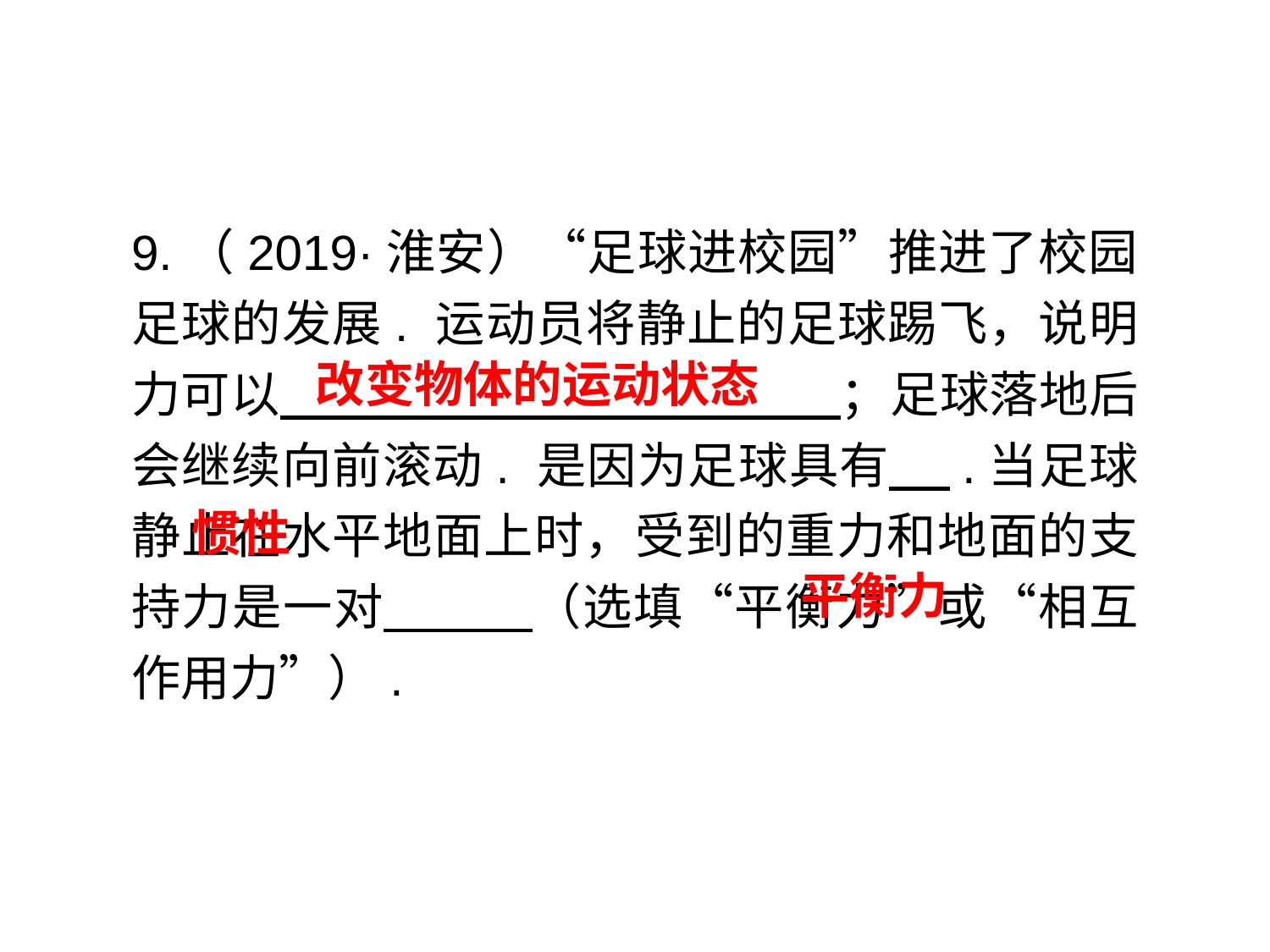

9.（2019·淮安）“足球进校园”推进了校园足球的发展. 运动员将静止的足球踢飞，说明力可以        　　　　　　　　      ；足球落地后会继续向前滚动. 是因为足球具有     .当足球静止在水平地面上时，受到的重力和地面的支持力是一对            （选填“平衡力”或“相互作用力”）.
改变物体的运动状态
惯性
平衡力